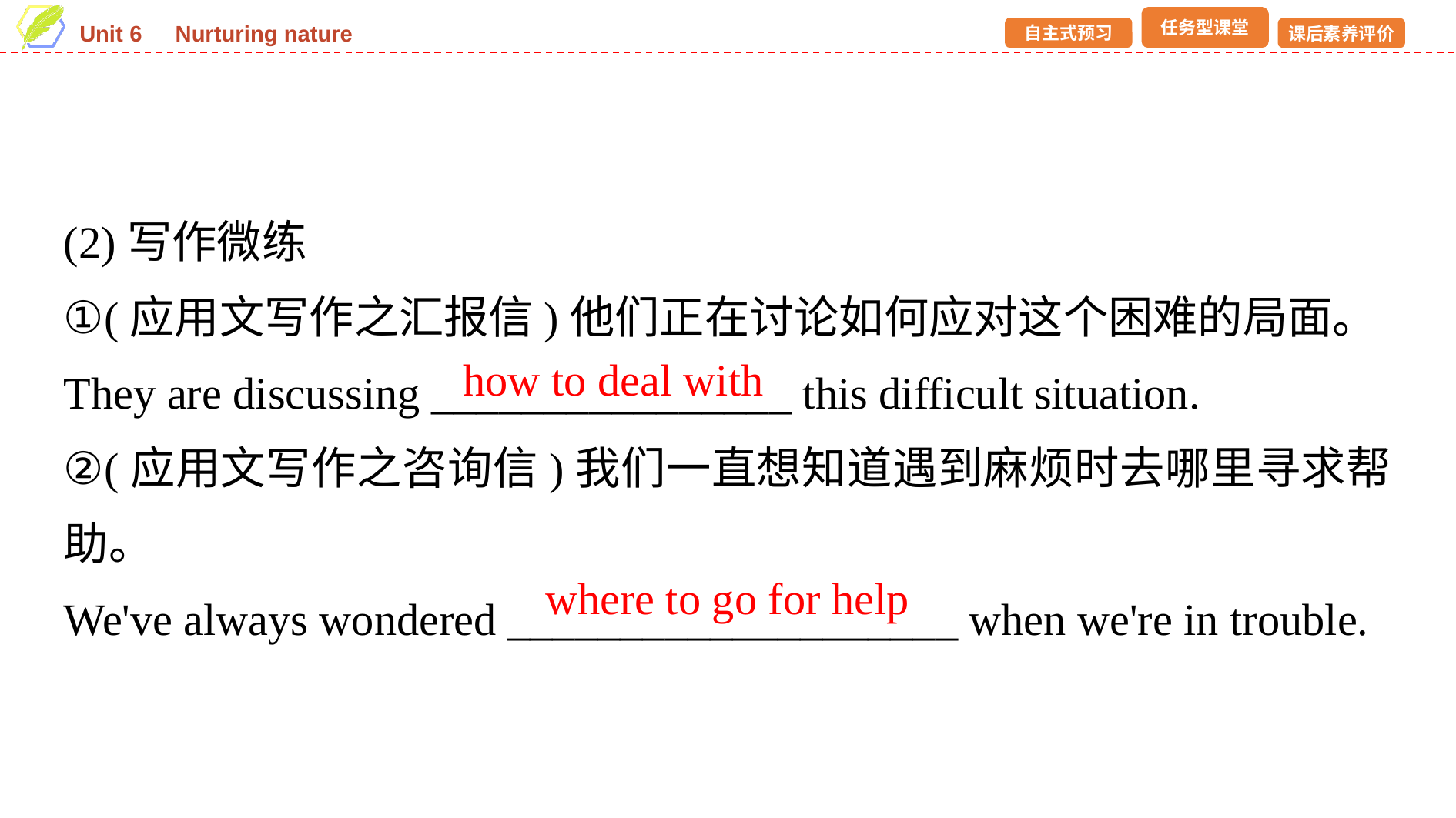

(2)写作微练
①(应用文写作之汇报信)他们正在讨论如何应对这个困难的局面。
They are discussing ________________ this difficult situation.
②(应用文写作之咨询信)我们一直想知道遇到麻烦时去哪里寻求帮助。
We've always wondered ____________________ when we're in trouble.
how to deal with
where to go for help